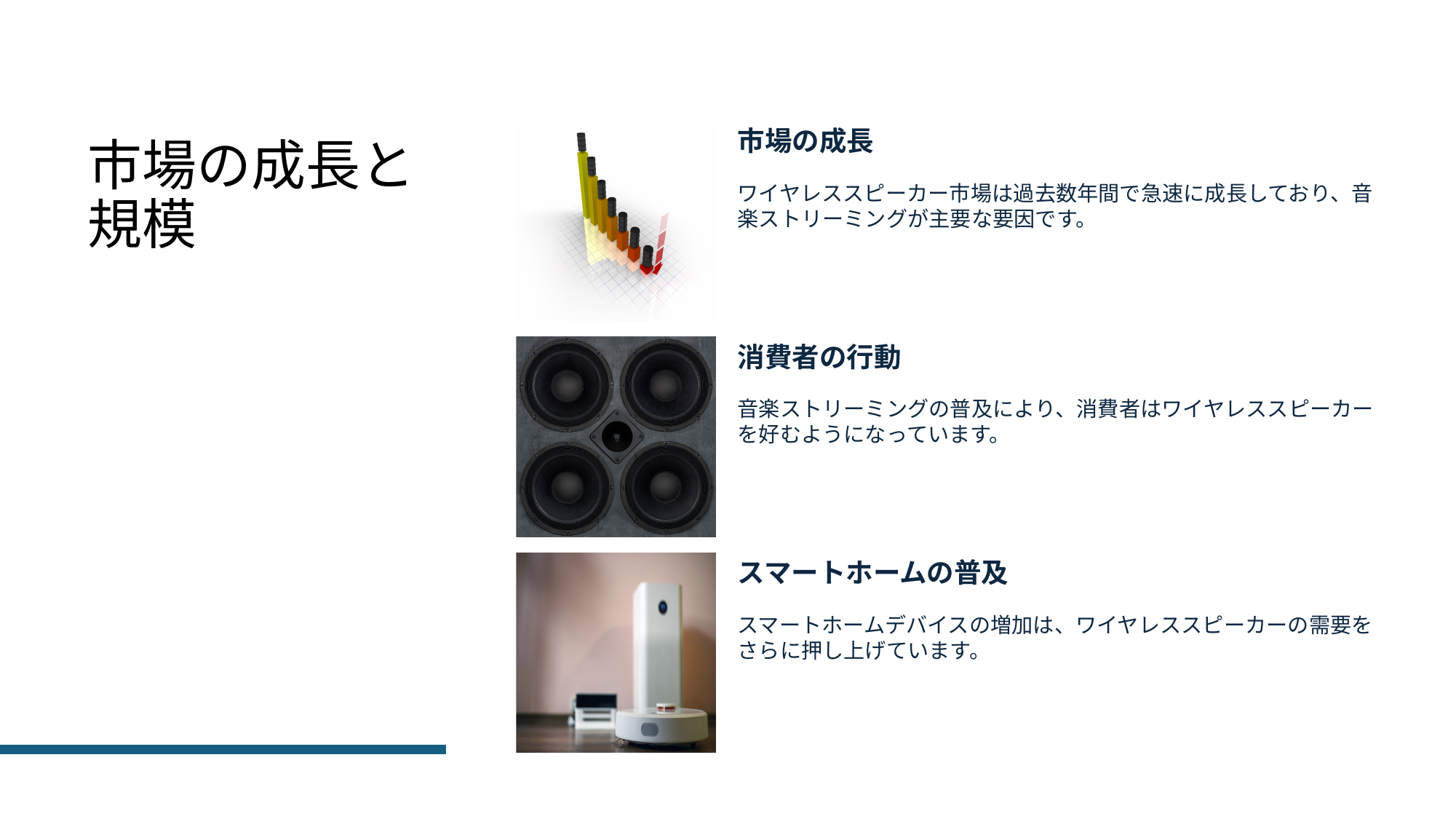

# 市場の成長と規模
市場の成長
ワイヤレススピーカー市場は過去数年間で急速に成長しており、音楽ストリーミングが主要な要因です。
消費者の行動
音楽ストリーミングの普及により、消費者はワイヤレススピーカーを好むようになっています。
スマートホームの普及
スマートホームデバイスの増加は、ワイヤレススピーカーの需要をさらに押し上げています。